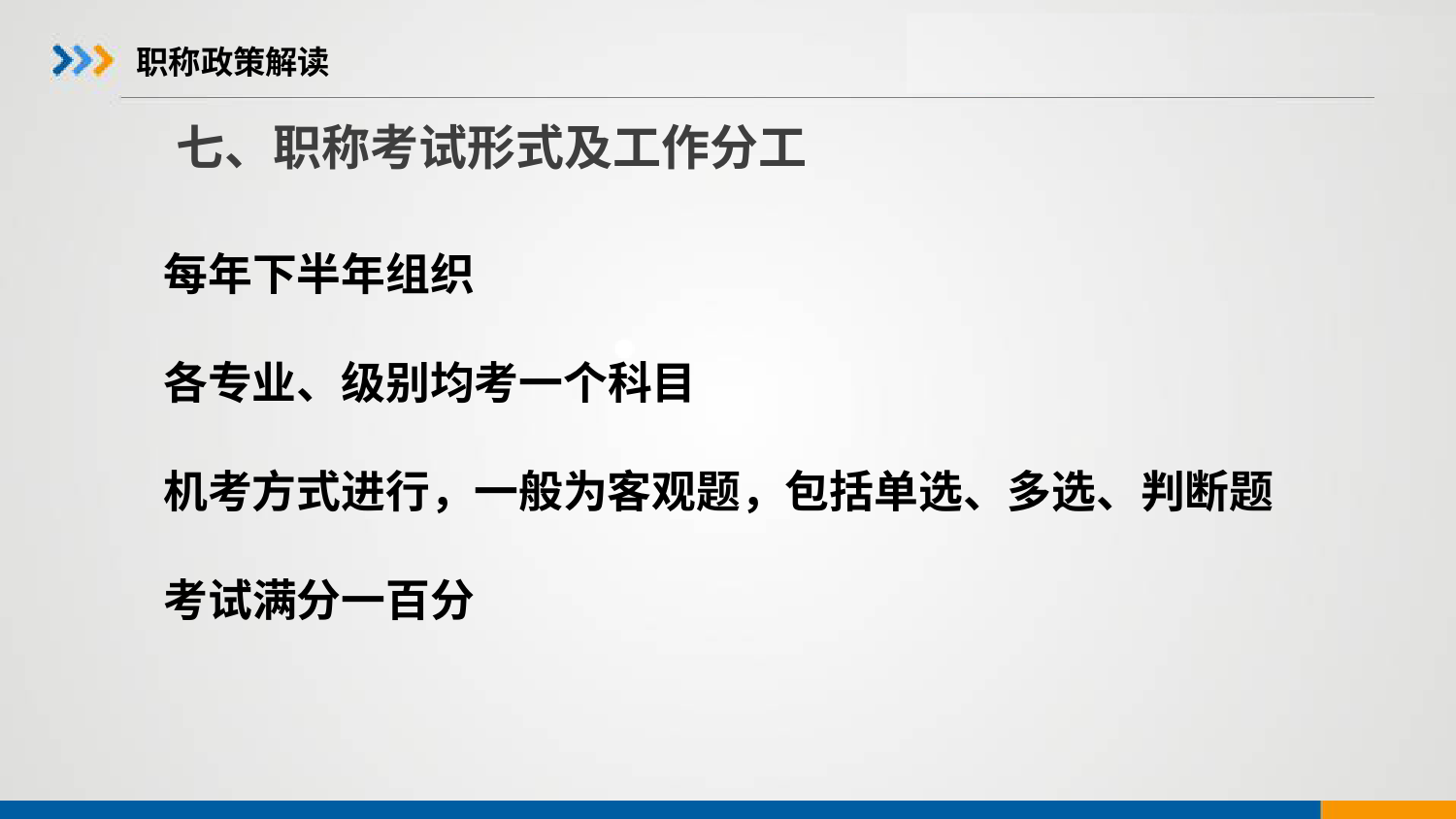

# 职称政策解读
   七、职称考试形式及工作分工
     每年下半年组织
     各专业、级别均考一个科目
     机考方式进行，一般为客观题，包括单选、多选、判断题
     考试满分一百分